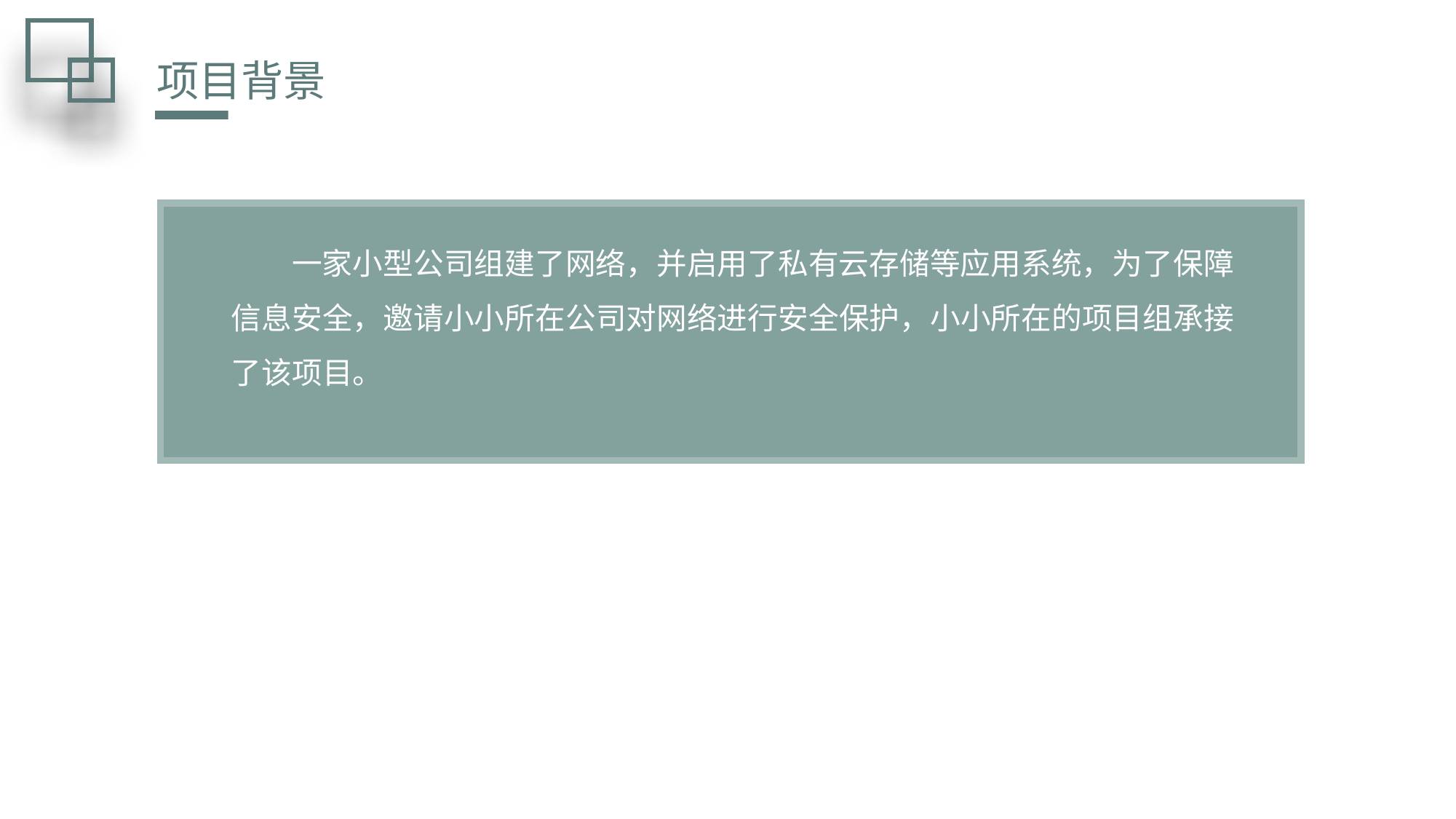

项目背景

一家小型公司组建了网络，并启用了私有云存储等应用系统，为了保障信息安全，邀请小小所在公司对网络进行安全保护，小小所在的项目组承接了该项目。